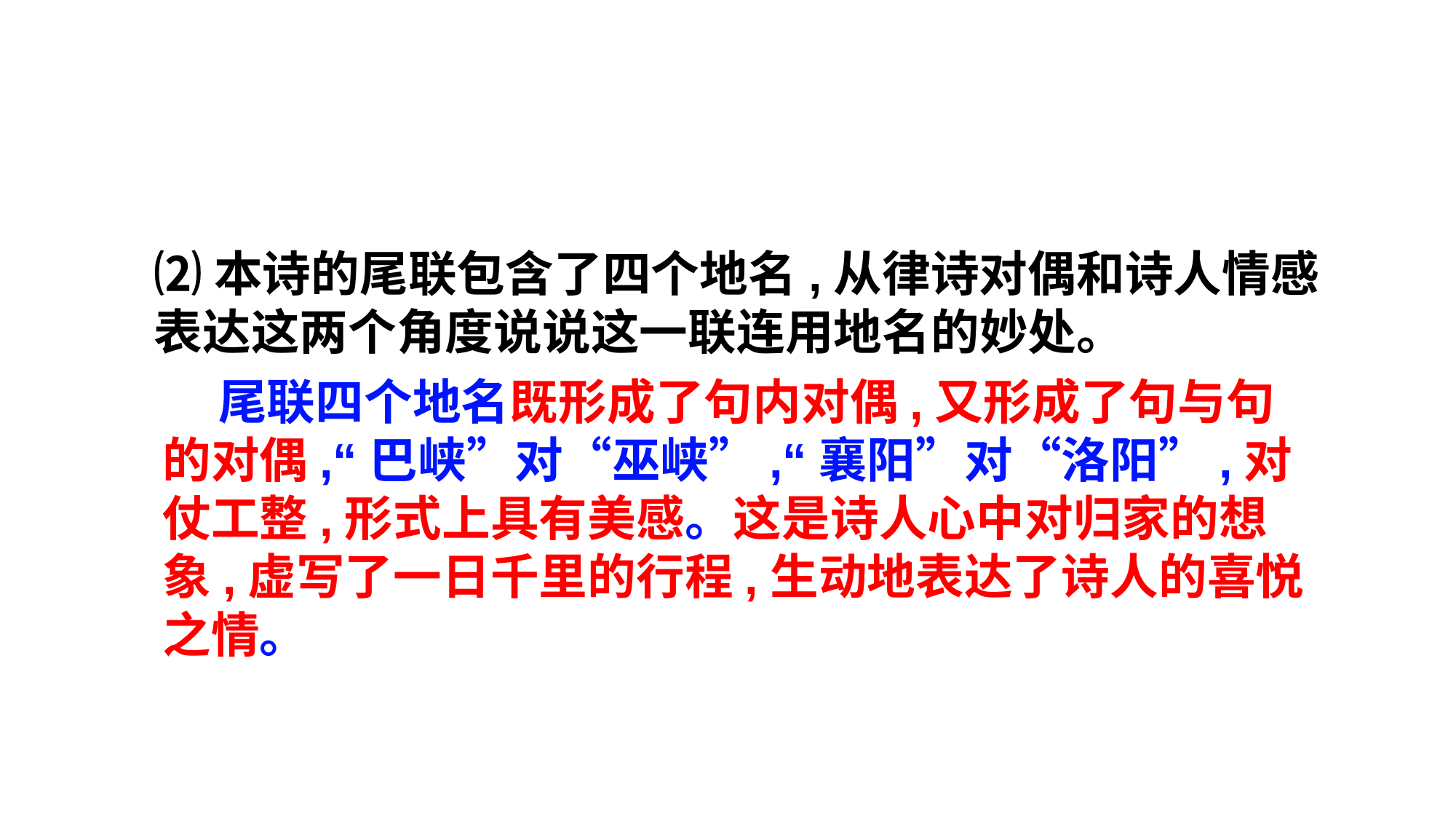

⑵本诗的尾联包含了四个地名,从律诗对偶和诗人情感表达这两个角度说说这一联连用地名的妙处。
    尾联四个地名既形成了句内对偶,又形成了句与句的对偶,“巴峡”对“巫峡”,“襄阳”对“洛阳”,对仗工整,形式上具有美感。这是诗人心中对归家的想象,虚写了一日千里的行程,生动地表达了诗人的喜悦之情。